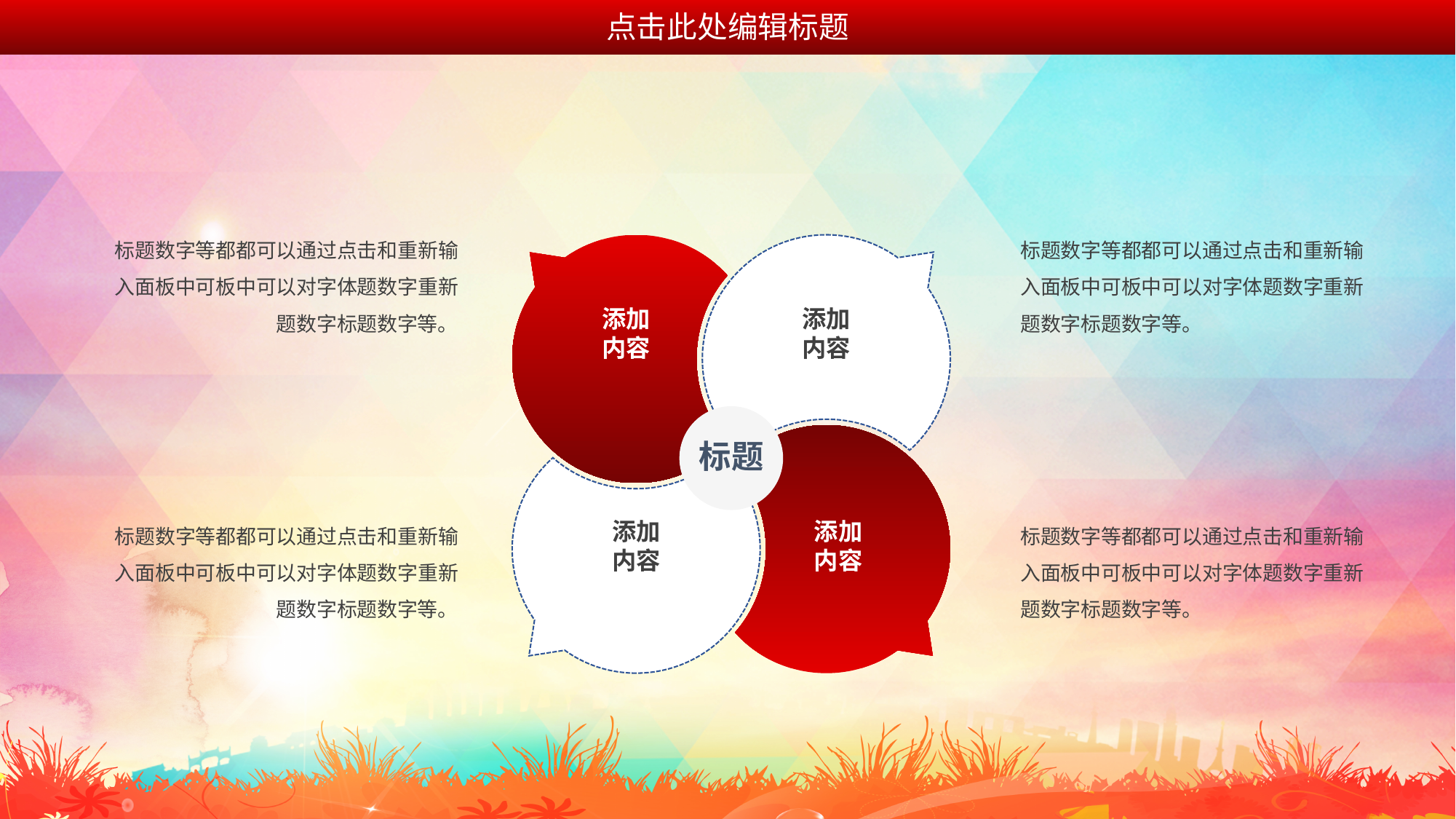

点击此处编辑标题
标题数字等都都可以通过点击和重新输入面板中可板中可以对字体题数字重新题数字标题数字等。
标题数字等都都可以通过点击和重新输入面板中可板中可以对字体题数字重新题数字标题数字等。

添加
内容
添加
内容

标题

添加
内容
添加
内容
标题数字等都都可以通过点击和重新输入面板中可板中可以对字体题数字重新题数字标题数字等。
标题数字等都都可以通过点击和重新输入面板中可板中可以对字体题数字重新题数字标题数字等。